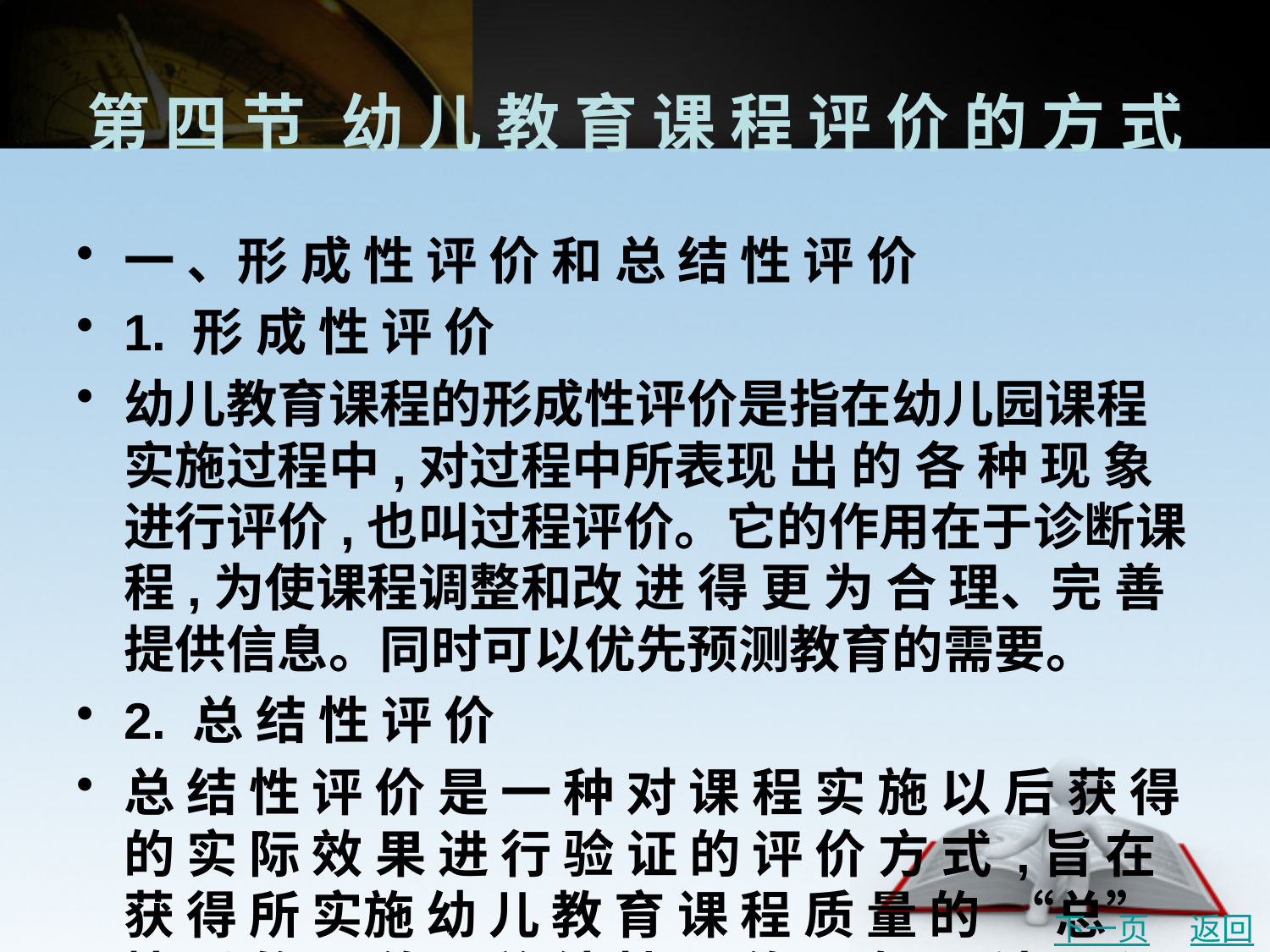

# 第 四 节	幼 儿 教 育 课 程 评 价 的 方 式
一 、形 成 性 评 价 和 总 结 性 评 价
1. 形 成 性 评 价
幼儿教育课程的形成性评价是指在幼儿园课程实施过程中,对过程中所表现 出 的 各 种 现 象 进行评价,也叫过程评价。它的作用在于诊断课程,为使课程调整和改 进 得 更 为 合 理、完 善 提供信息。同时可以优先预测教育的需要。
2. 总 结 性 评 价
总 结 性 评 价 是 一 种 对 课 程 实 施 以 后 获 得 的 实 际 效 果 进 行 验 证 的 评 价 方 式 ,旨 在 获 得 所 实施 幼 儿 教 育 课 程 质 量 的  “总” 情 形 的 评 价 。总 结 性 评 价 一 般 只 涉 及 课 程 实 施 的 结 果 ,不 涉 及课 程 实 施 的 过 程 ,是 事 后 的 评 价 。

下一页
返回